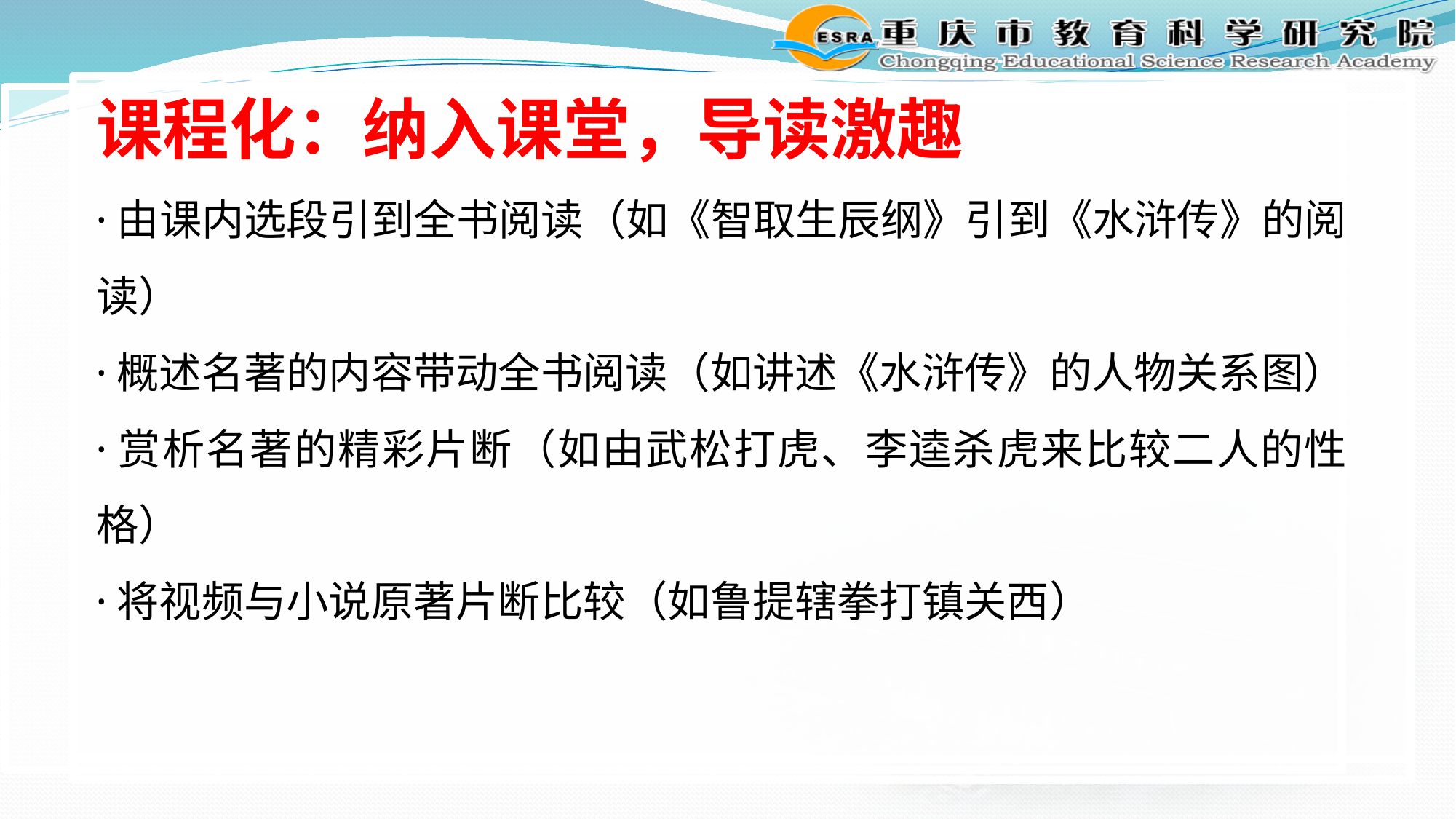

课程化：纳入课堂，导读激趣
·由课内选段引到全书阅读（如《智取生辰纲》引到《水浒传》的阅读）
·概述名著的内容带动全书阅读（如讲述《水浒传》的人物关系图）
·赏析名著的精彩片断（如由武松打虎、李逵杀虎来比较二人的性格）
·将视频与小说原著片断比较（如鲁提辖拳打镇关西）